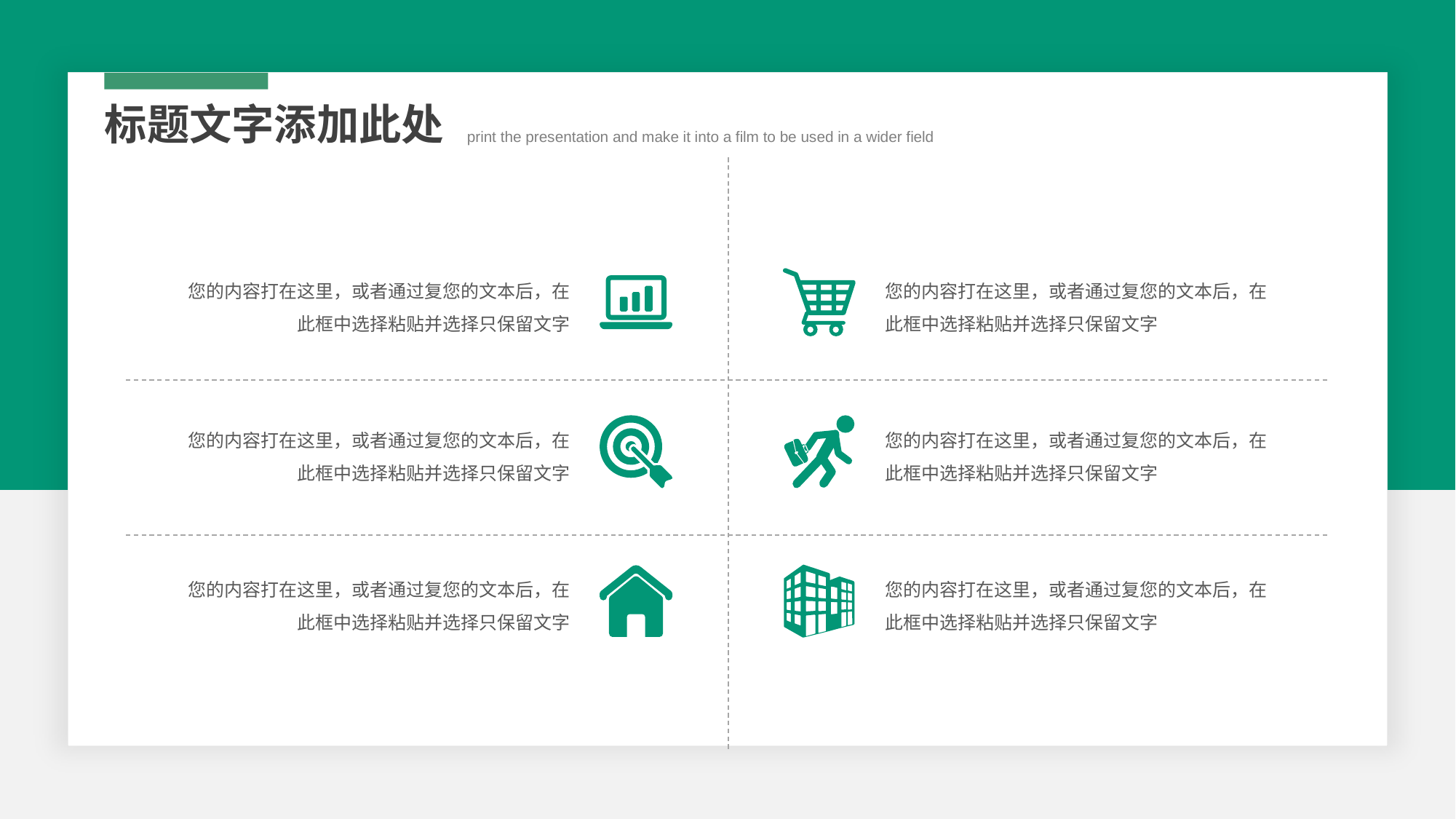

标题文字添加此处
print the presentation and make it into a film to be used in a wider field
您的内容打在这里，或者通过复您的文本后，在此框中选择粘贴并选择只保留文字
您的内容打在这里，或者通过复您的文本后，在此框中选择粘贴并选择只保留文字

您的内容打在这里，或者通过复您的文本后，在此框中选择粘贴并选择只保留文字
您的内容打在这里，或者通过复您的文本后，在此框中选择粘贴并选择只保留文字

您的内容打在这里，或者通过复您的文本后，在此框中选择粘贴并选择只保留文字
您的内容打在这里，或者通过复您的文本后，在此框中选择粘贴并选择只保留文字